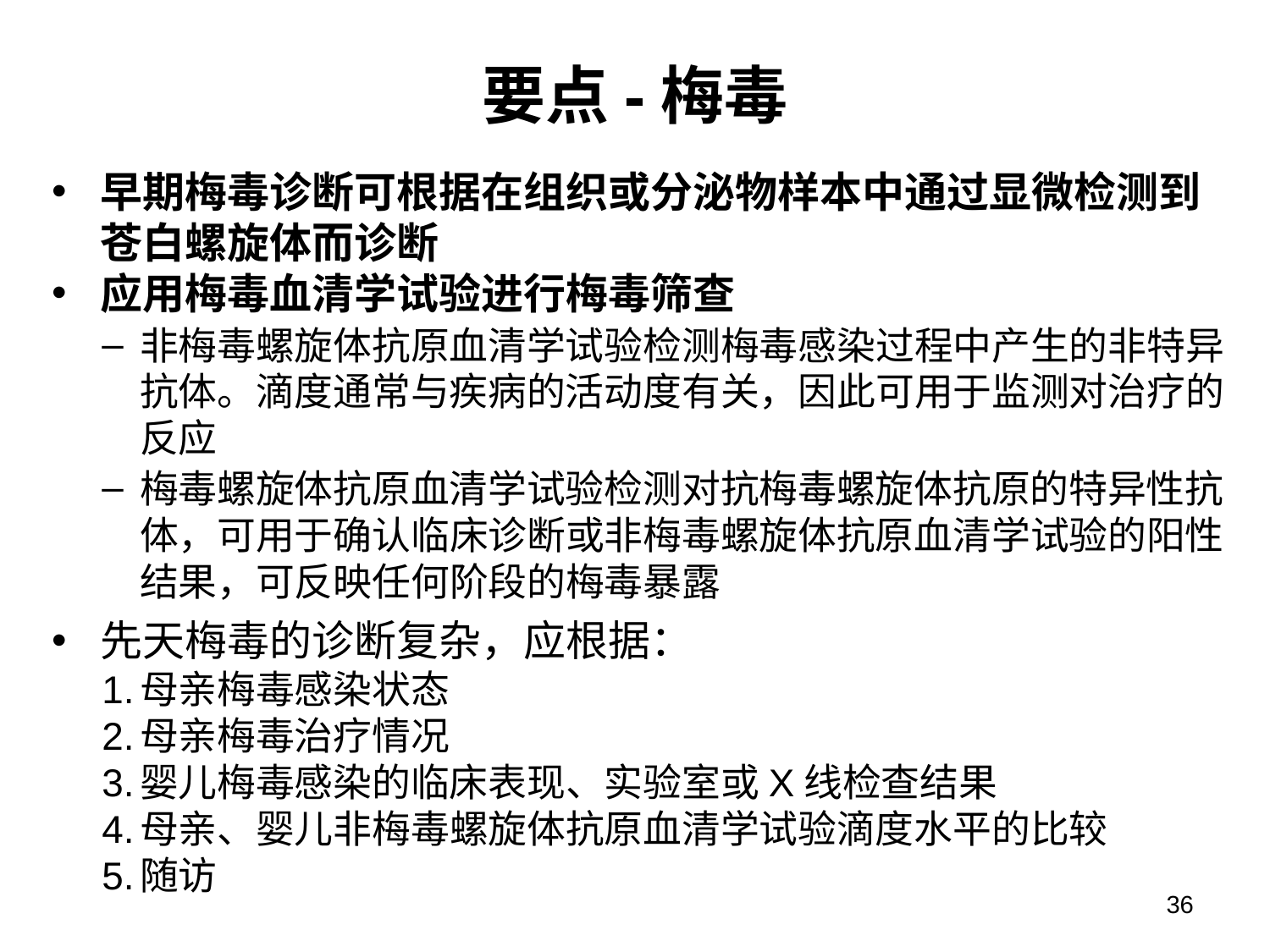

# 要点-梅毒
早期梅毒诊断可根据在组织或分泌物样本中通过显微检测到苍白螺旋体而诊断
应用梅毒血清学试验进行梅毒筛查
非梅毒螺旋体抗原血清学试验检测梅毒感染过程中产生的非特异抗体。滴度通常与疾病的活动度有关，因此可用于监测对治疗的反应
梅毒螺旋体抗原血清学试验检测对抗梅毒螺旋体抗原的特异性抗体，可用于确认临床诊断或非梅毒螺旋体抗原血清学试验的阳性结果，可反映任何阶段的梅毒暴露
先天梅毒的诊断复杂，应根据：
母亲梅毒感染状态
母亲梅毒治疗情况
婴儿梅毒感染的临床表现、实验室或X线检查结果
母亲、婴儿非梅毒螺旋体抗原血清学试验滴度水平的比较
随访
36